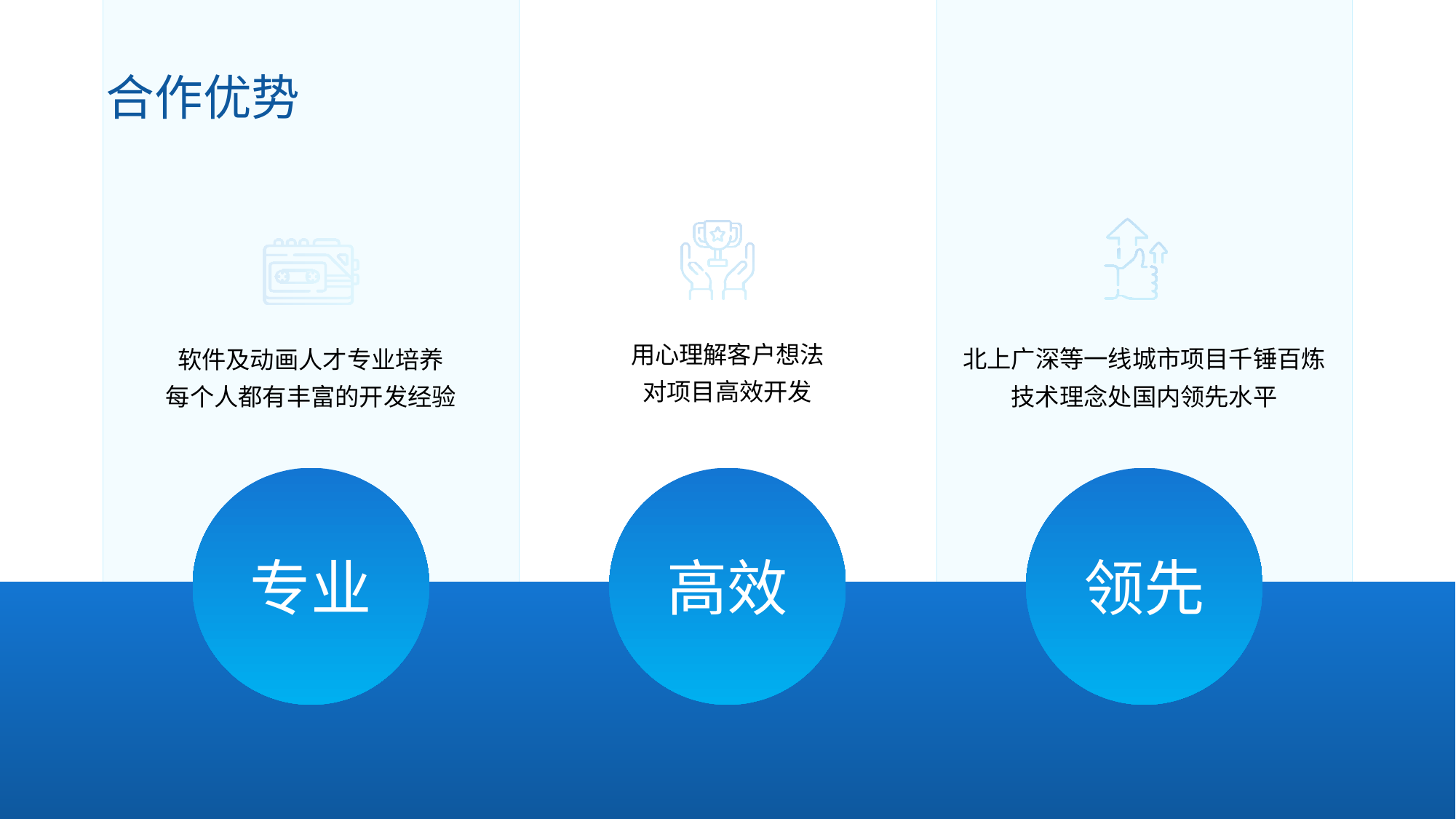

ADVANTAGE
合作优势

用心理解客户想法
对项目高效开发
北上广深等一线城市项目千锤百炼
技术理念处国内领先水平
软件及动画人才专业培养
每个人都有丰富的开发经验

专业

高效

领先